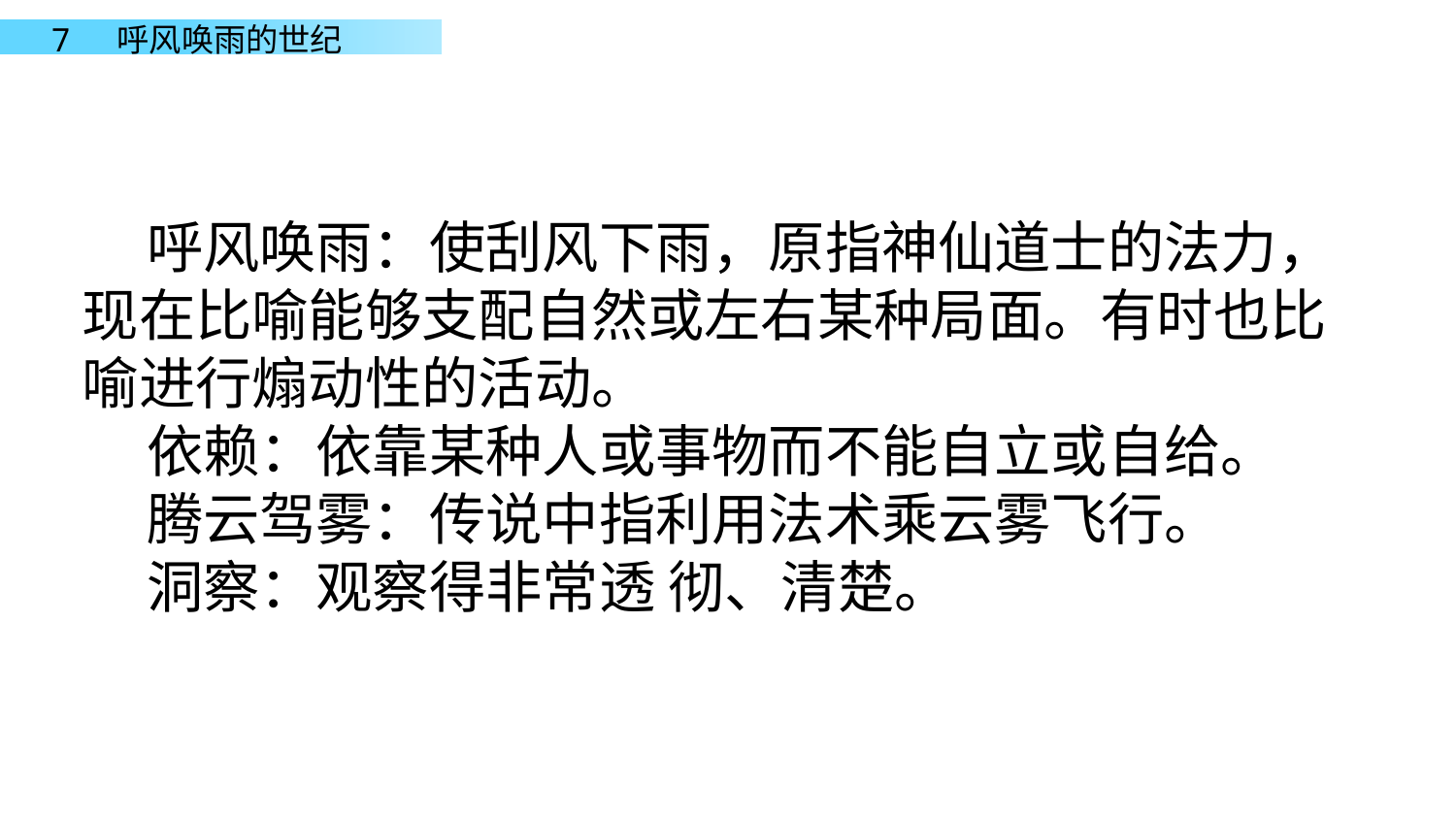

呼风唤雨：使刮风下雨，原指神仙道士的法力，现在比喻能够支配自然或左右某种局面。有时也比喻进行煽动性的活动。
    依赖：依靠某种人或事物而不能自立或自给。
    腾云驾雾：传说中指利用法术乘云雾飞行。
    洞察：观察得非常透 彻、清楚。